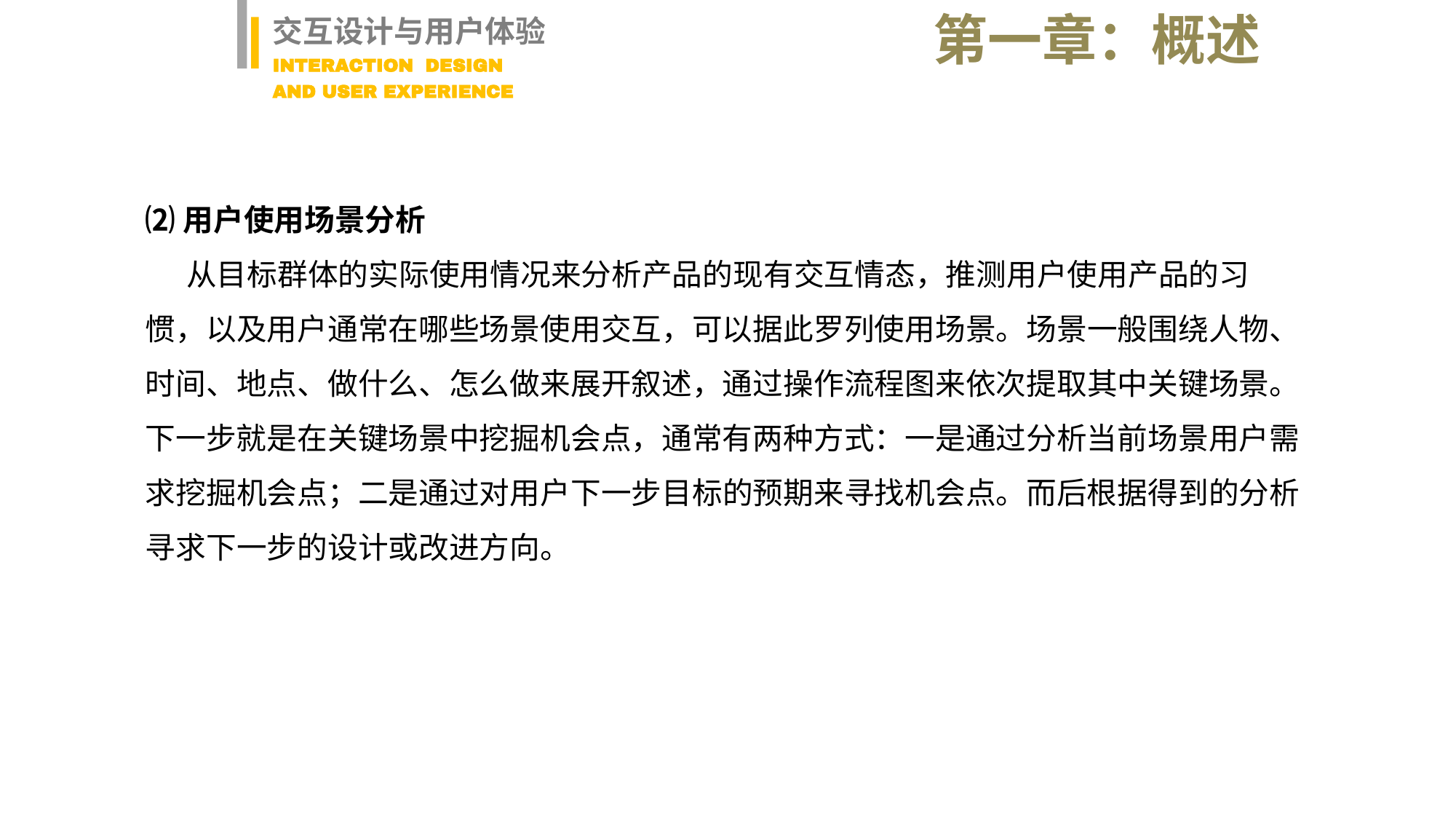

第一章：概述

交互设计与用户体验
INTERACTION  DESIGN
AND USER EXPERIENCE
⑵用户使用场景分析
     从目标群体的实际使用情况来分析产品的现有交互情态，推测用户使用产品的习惯，以及用户通常在哪些场景使用交互，可以据此罗列使用场景。场景一般围绕人物、时间、地点、做什么、怎么做来展开叙述，通过操作流程图来依次提取其中关键场景。下一步就是在关键场景中挖掘机会点，通常有两种方式：一是通过分析当前场景用户需求挖掘机会点；二是通过对用户下一步目标的预期来寻找机会点。而后根据得到的分析寻求下一步的设计或改进方向。